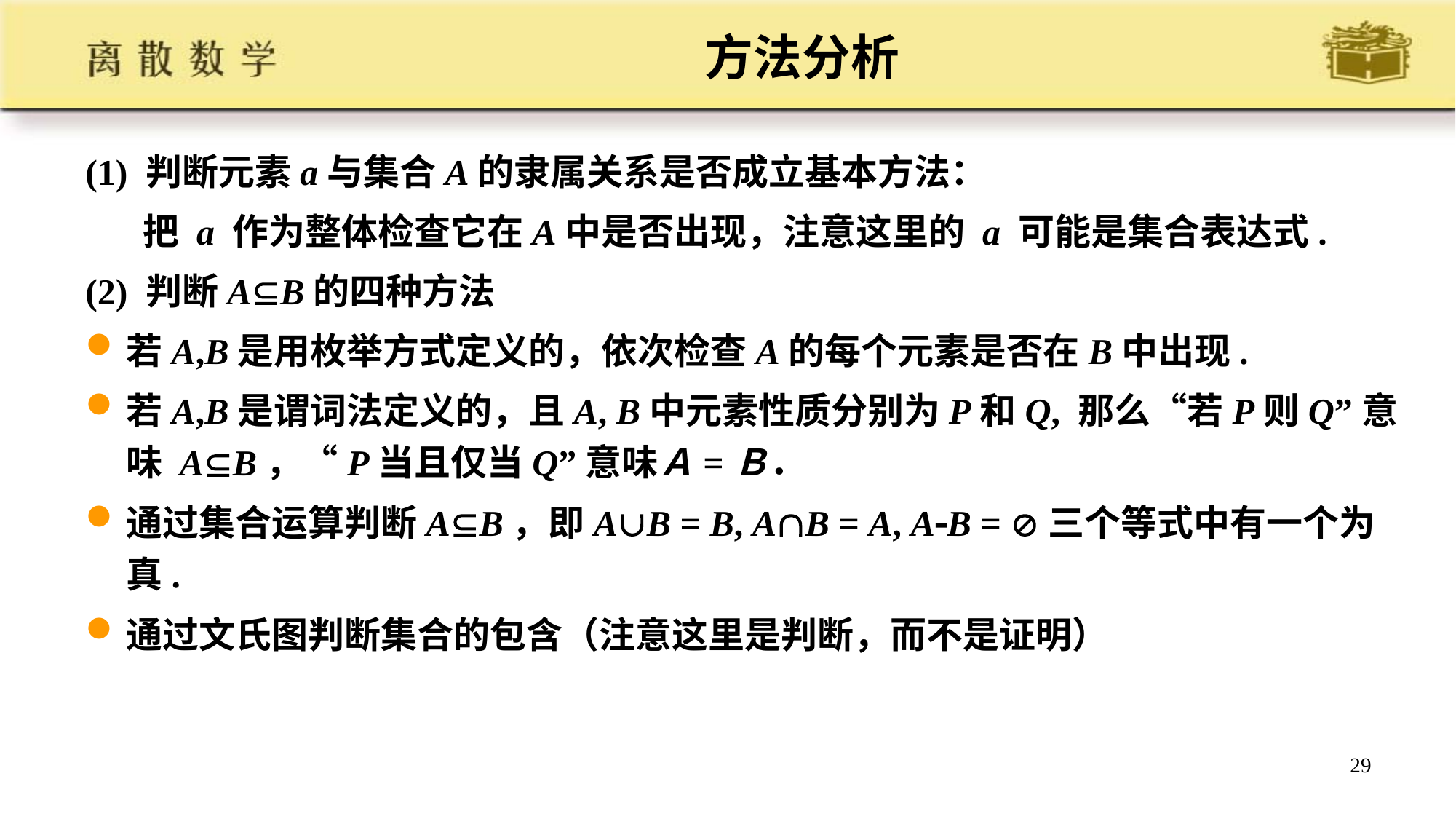

# 方法分析
(1) 判断元素a与集合A的隶属关系是否成立基本方法：
      把 a 作为整体检查它在A中是否出现，注意这里的 a 可能是集合表达式.
(2) 判断A⊆B的四种方法
若A,B是用枚举方式定义的，依次检查A的每个元素是否在B中出现.
若A,B是谓词法定义的，且A, B中元素性质分别为P和Q, 那么“若P则Q”意味 A⊆B，“P当且仅当Q”意味Ａ=Ｂ．
通过集合运算判断A⊆B，即A∪B = B, A∩B = A, A−B = ∅三个等式中有一个为真.
通过文氏图判断集合的包含（注意这里是判断，而不是证明）
29